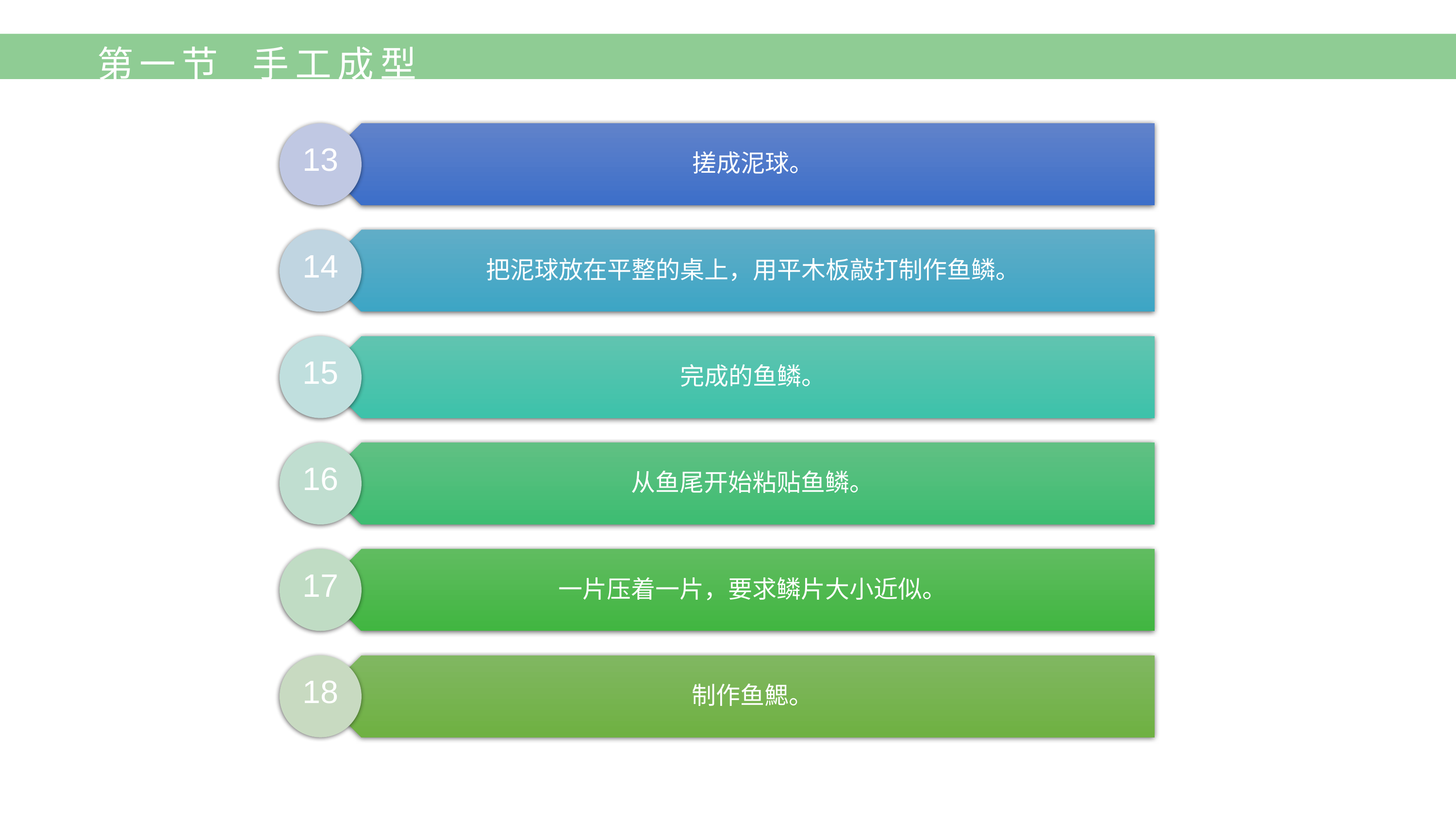

第一节  手工成型

搓成泥球。
13
把泥球放在平整的桌上，用平木板敲打制作鱼鳞。
14
完成的鱼鳞。
15
从鱼尾开始粘贴鱼鳞。
16
一片压着一片，要求鳞片大小近似。
17
制作鱼鰓。
18